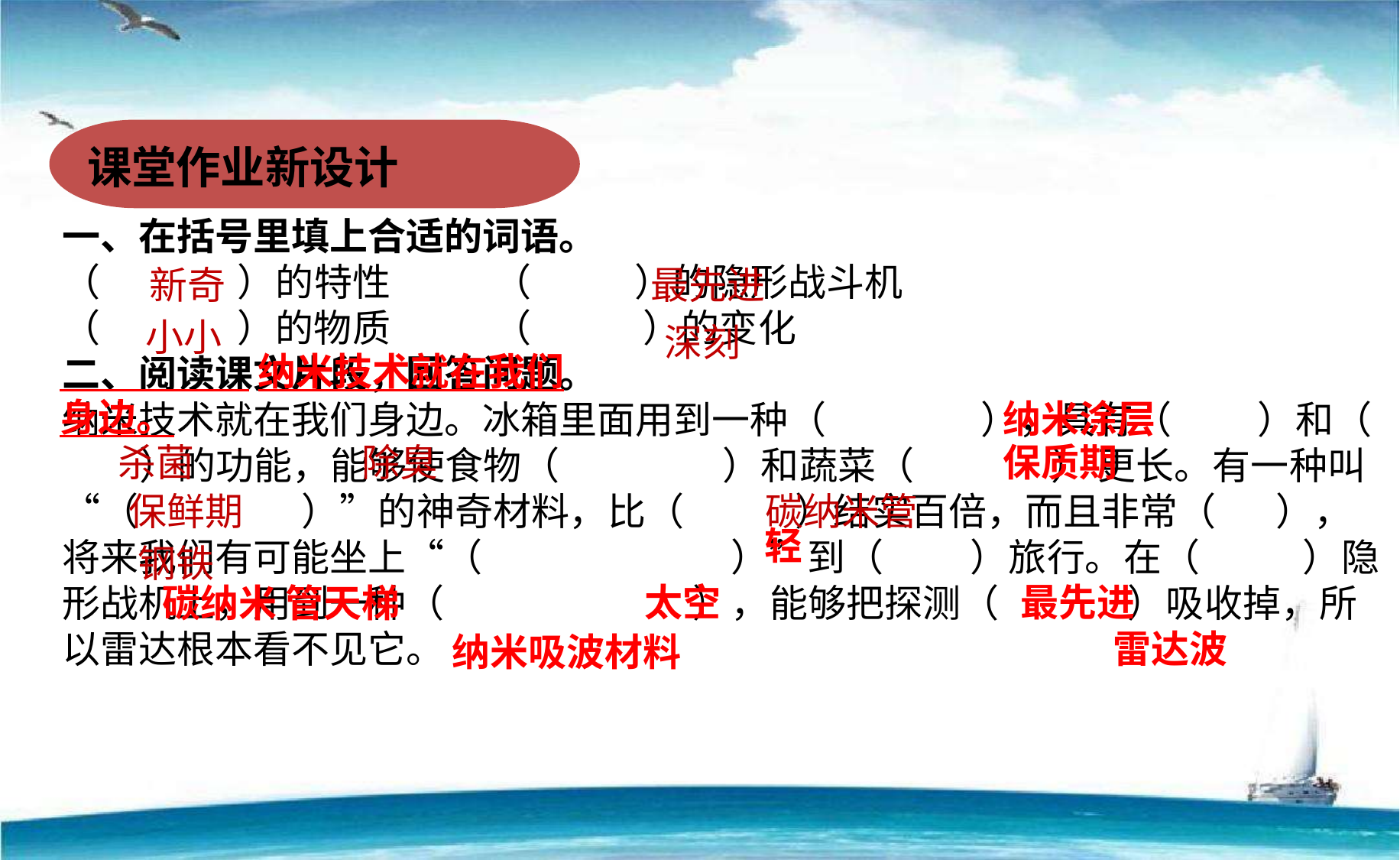

课堂作业新设计
一、在括号里填上合适的词语。
（                ）的特性            （            ）的隐形战斗机
（                ）的物质            （             ）的变化
二、阅读课文片段，回答问题。
纳米技术就在我们身边。冰箱里面用到一种（                  ），具有（          ）和（           ）的功能，能够使食物（                   ）和蔬菜（                ） 更长。有一种叫“（                   ）”的神奇材料，比（             ）结实百倍，而且非常（       ），将来我们有可能坐上“（                             ）”到（          ）旅行。在（            ）隐形战机上，用到一种（                             ），能够把探测（               ）吸收掉，所以雷达根本看不见它。
新奇
最先进
小小
深刻
                      纳米技术就在我们身边。
纳米涂层
保质期
杀菌
除臭
碳纳米管
 保鲜期
轻
 钢铁
太空
最先进
碳纳米 管天梯
雷达波
纳米吸波材料